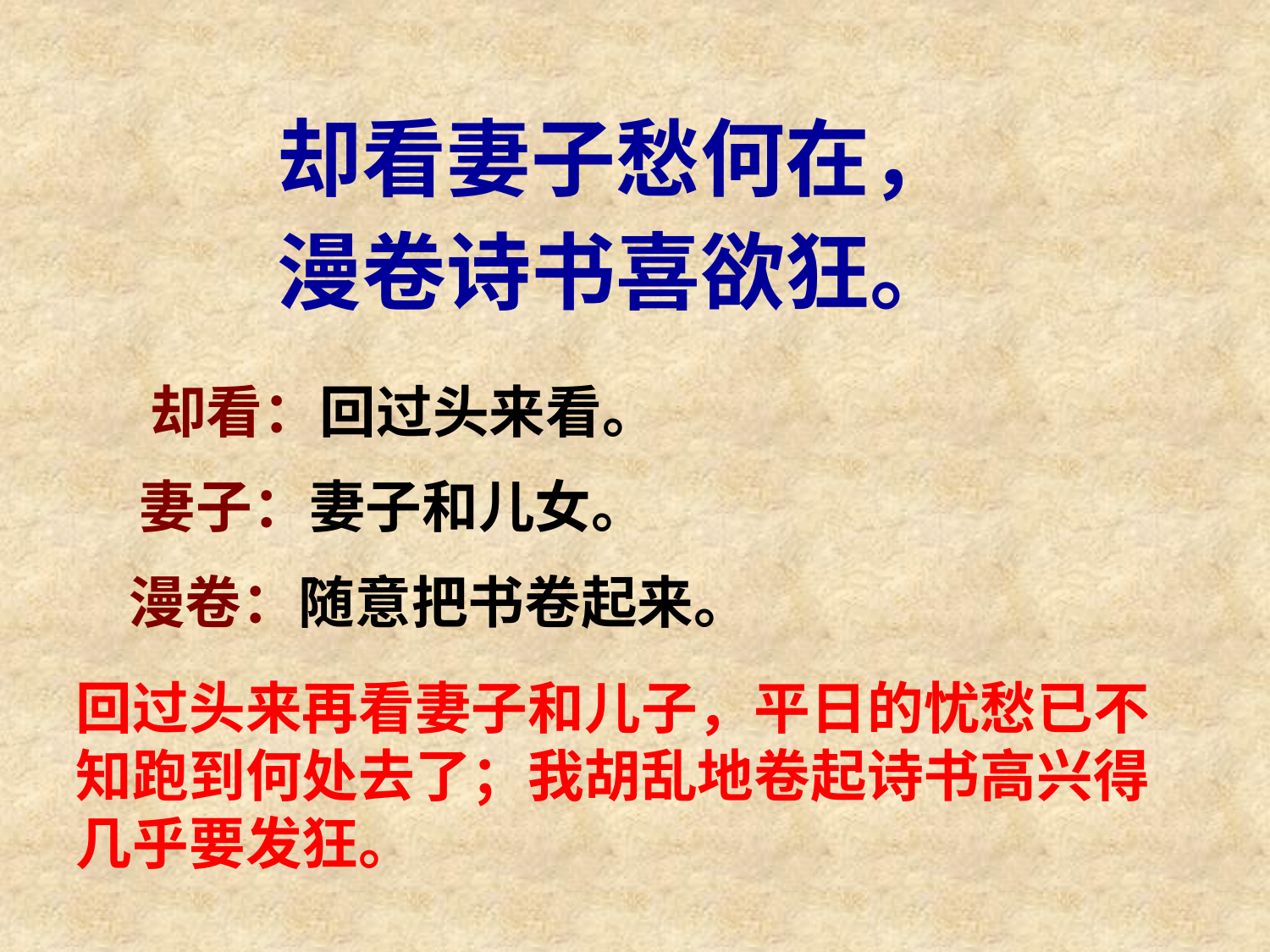

却看妻子愁何在，
漫卷诗书喜欲狂。

却看：回过头来看。

妻子：妻子和儿女。
漫卷：随意把书卷起来。

回过头来再看妻子和儿子，平日的忧愁已不知跑到何处去了；我胡乱地卷起诗书高兴得几乎要发狂。